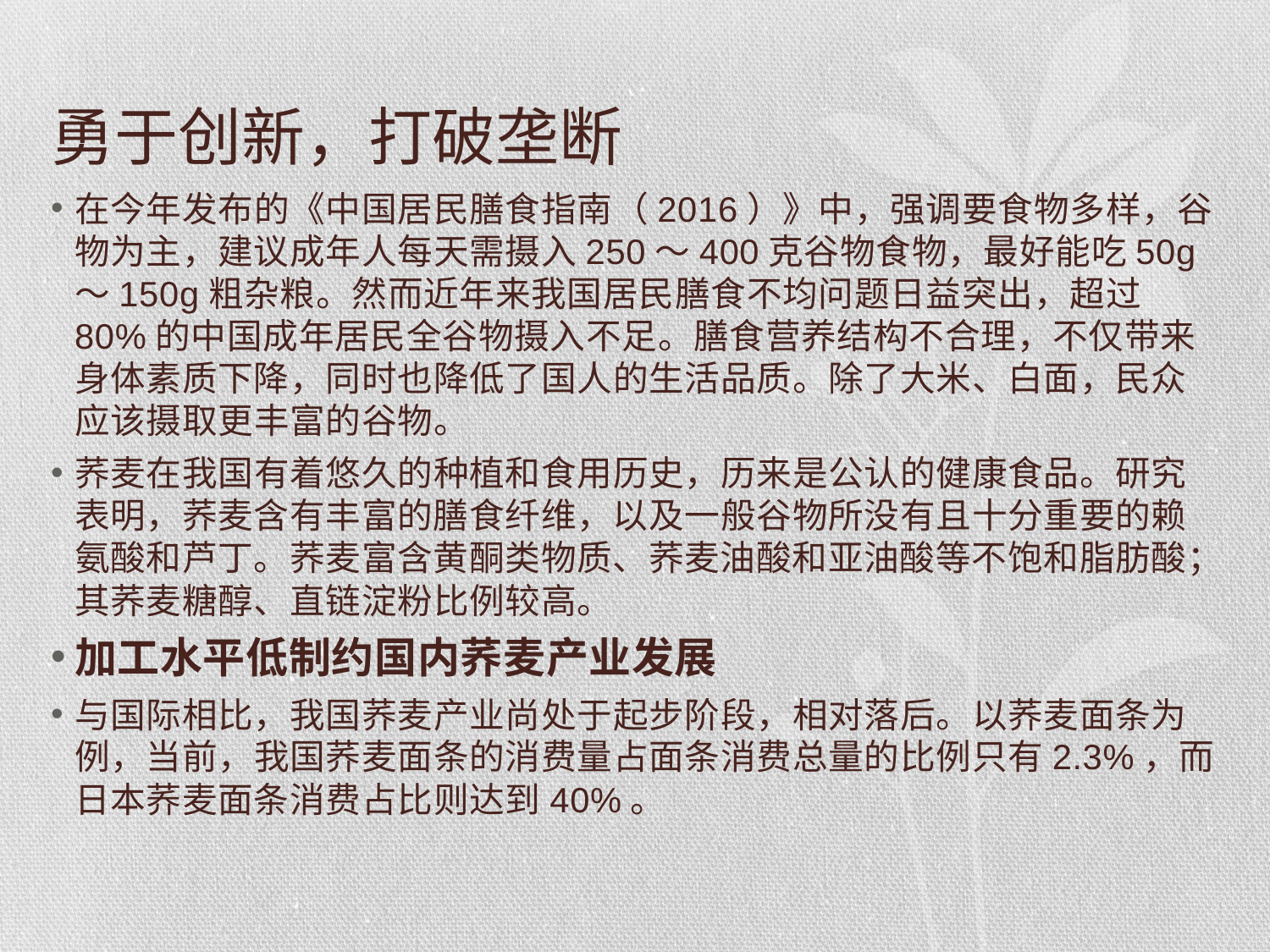

# 勇于创新，打破垄断
在今年发布的《中国居民膳食指南（2016）》中，强调要食物多样，谷物为主，建议成年人每天需摄入250～400克谷物食物，最好能吃50g～150g粗杂粮。然而近年来我国居民膳食不均问题日益突出，超过80%的中国成年居民全谷物摄入不足。膳食营养结构不合理，不仅带来身体素质下降，同时也降低了国人的生活品质。除了大米、白面，民众应该摄取更丰富的谷物。
荞麦在我国有着悠久的种植和食用历史，历来是公认的健康食品。研究表明，荞麦含有丰富的膳食纤维，以及一般谷物所没有且十分重要的赖氨酸和芦丁。荞麦富含黄酮类物质、荞麦油酸和亚油酸等不饱和脂肪酸；其荞麦糖醇、直链淀粉比例较高。
加工水平低制约国内荞麦产业发展
与国际相比，我国荞麦产业尚处于起步阶段，相对落后。以荞麦面条为例，当前，我国荞麦面条的消费量占面条消费总量的比例只有2.3%，而日本荞麦面条消费占比则达到40%。